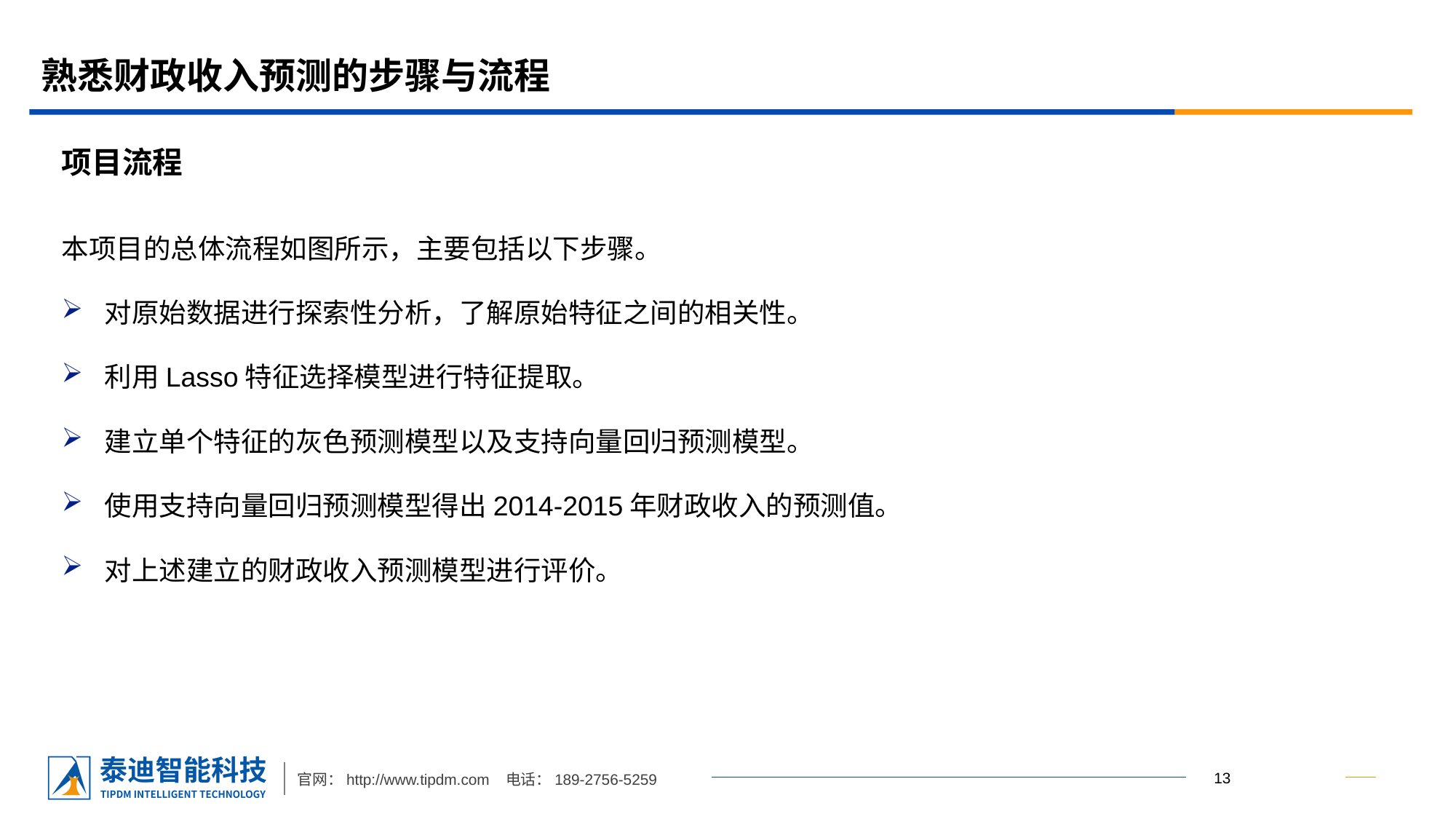

# 熟悉财政收入预测的步骤与流程
项目流程
本项目的总体流程如图所示，主要包括以下步骤。
对原始数据进行探索性分析，了解原始特征之间的相关性。
利用Lasso特征选择模型进行特征提取。
建立单个特征的灰色预测模型以及支持向量回归预测模型。
使用支持向量回归预测模型得出2014-2015年财政收入的预测值。
对上述建立的财政收入预测模型进行评价。